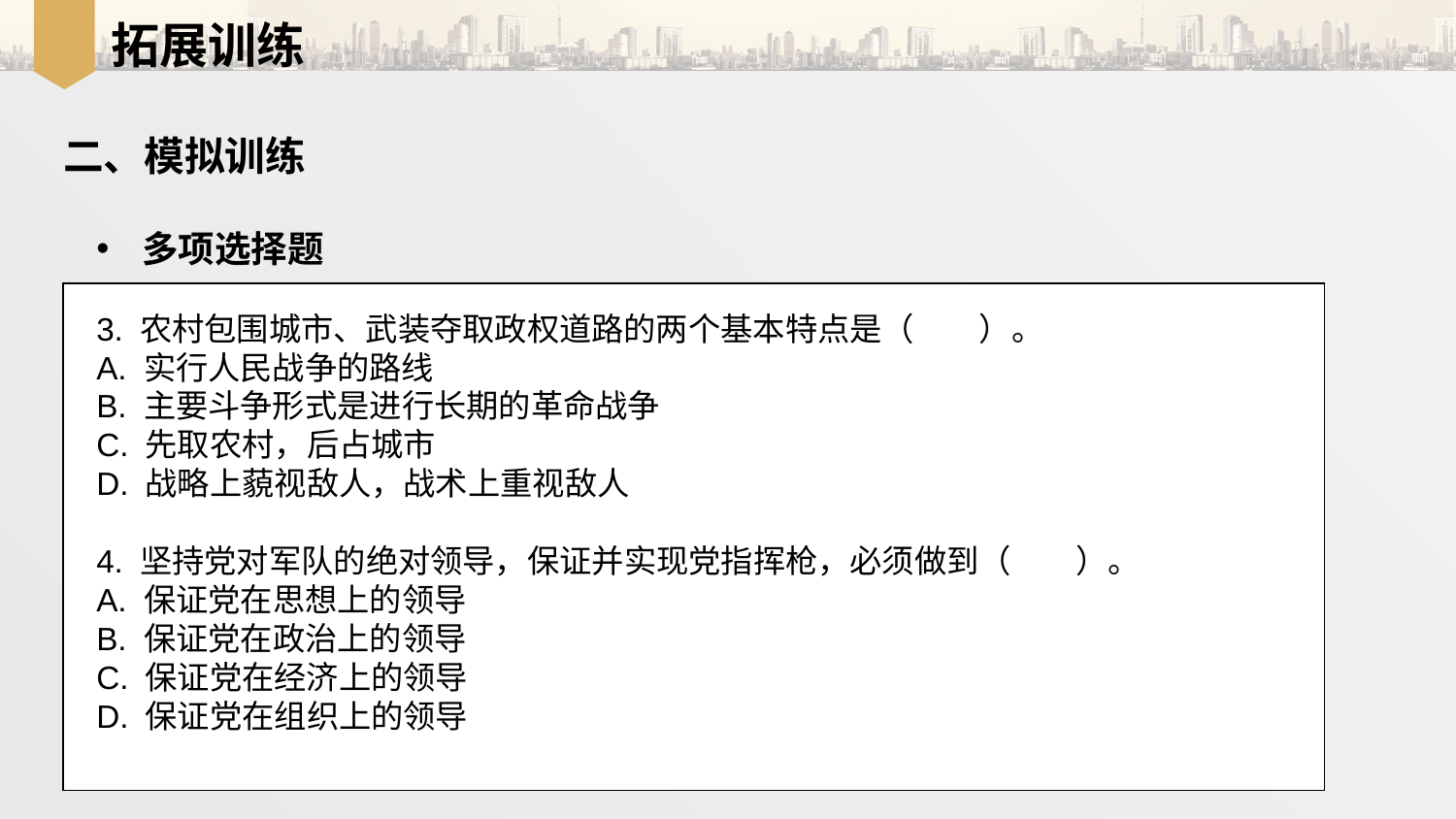

拓展训练
二、模拟训练
多项选择题

3. 农村包围城市、武装夺取政权道路的两个基本特点是（　　）。
A. 实行人民战争的路线
B. 主要斗争形式是进行长期的革命战争
C. 先取农村，后占城市
D. 战略上藐视敌人，战术上重视敌人

4. 坚持党对军队的绝对领导，保证并实现党指挥枪，必须做到（　　）。
A. 保证党在思想上的领导
B. 保证党在政治上的领导
C. 保证党在经济上的领导
D. 保证党在组织上的领导